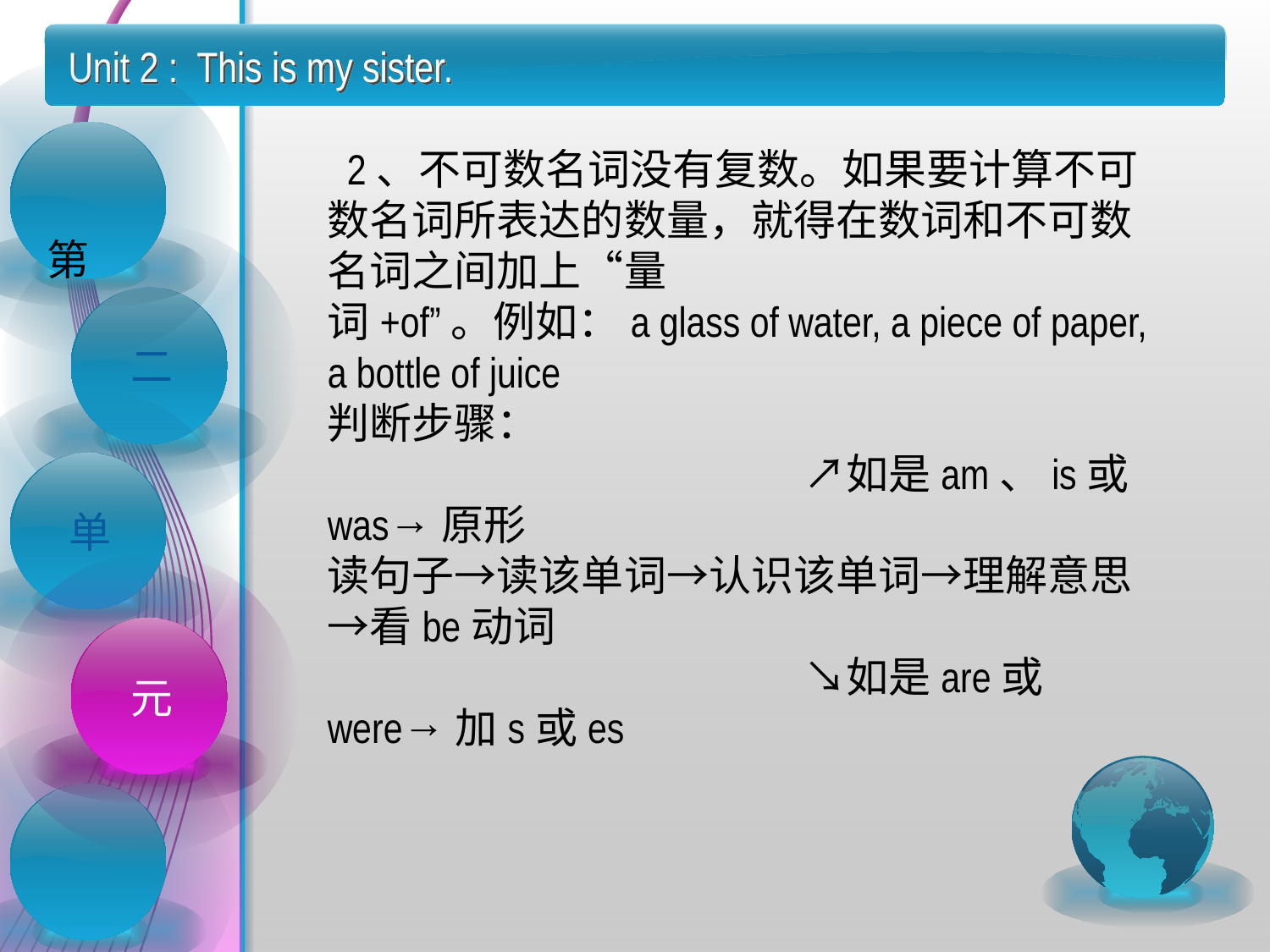

Unit 2 :  This is my sister.

  2、不可数名词没有复数。如果要计算不可数名词所表达的数量，就得在数词和不可数名词之间加上“量
词+of”。例如：a glass of water, a piece of paper, a bottle of juice
判断步骤：
                                                  ↗如是am、is或was→原形
读句子→读该单词→认识该单词→理解意思→看be动词
                                                  ↘如是are或were→加s或es
   第

二

单

元